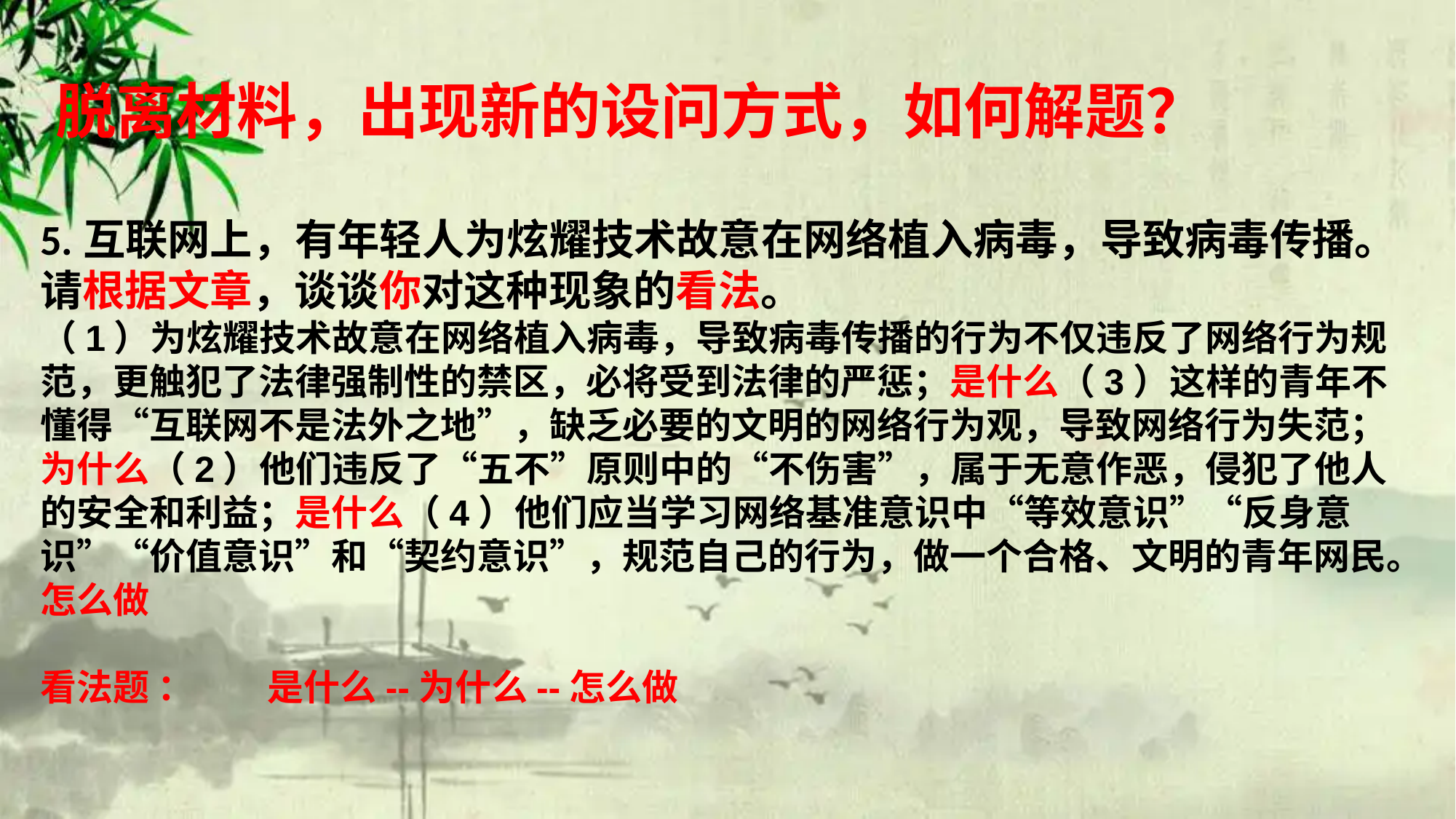

脱离材料，出现新的设问方式，如何解题？
5.互联网上，有年轻人为炫耀技术故意在网络植入病毒，导致病毒传播。请根据文章，谈谈你对这种现象的看法。
（1）为炫耀技术故意在网络植入病毒，导致病毒传播的行为不仅违反了网络行为规范，更触犯了法律强制性的禁区，必将受到法律的严惩；是什么（3）这样的青年不懂得“互联网不是法外之地”，缺乏必要的文明的网络行为观，导致网络行为失范；为什么（2）他们违反了“五不”原则中的“不伤害”，属于无意作恶，侵犯了他人的安全和利益；是什么（4）他们应当学习网络基准意识中“等效意识”“反身意识”“价值意识”和“契约意识”，规范自己的行为，做一个合格、文明的青年网民。怎么做

看法题 ：         是什么--为什么--怎么做